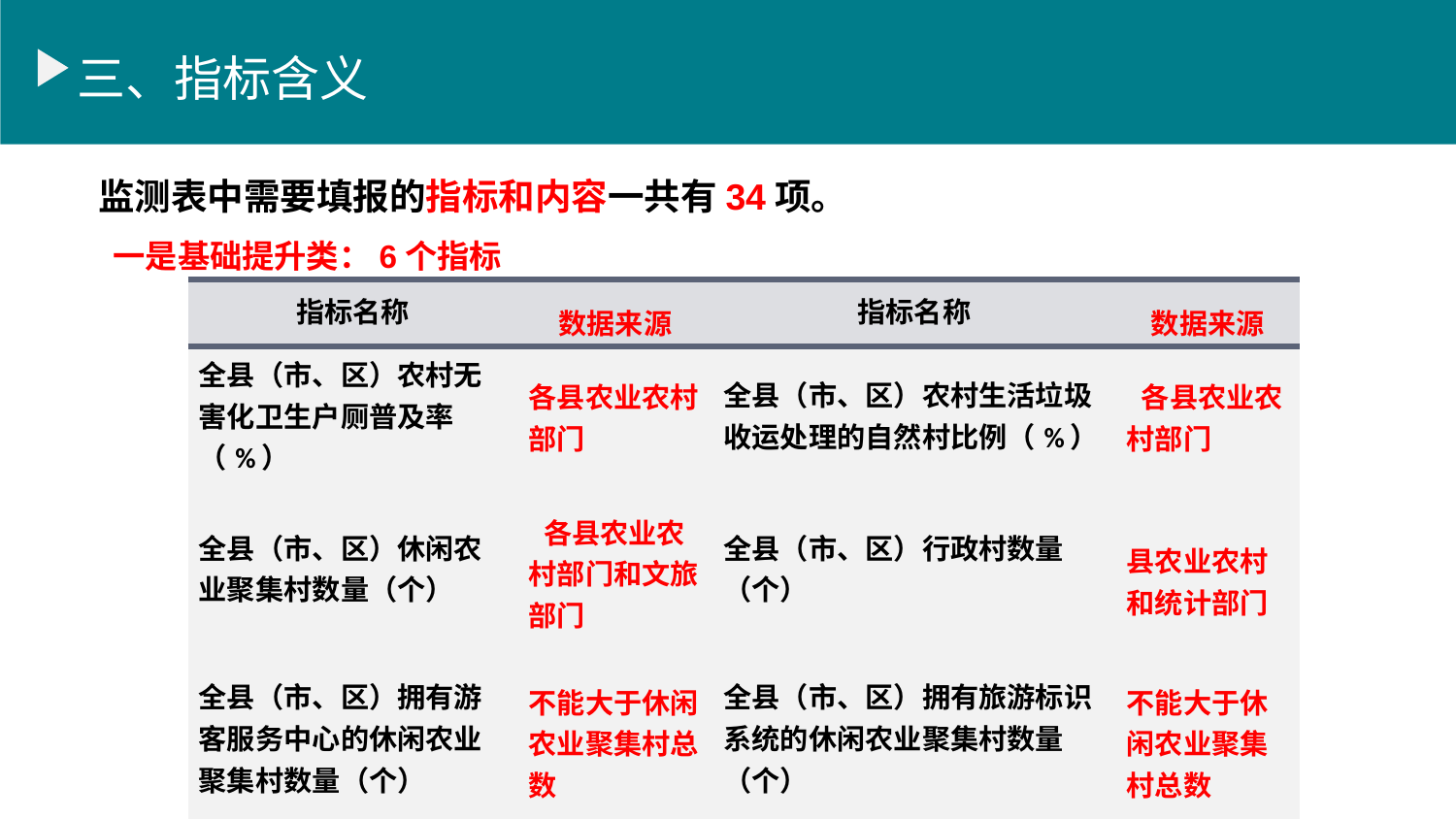

三、指标含义

监测表中需要填报的指标和内容一共有34项。
 一是基础提升类：6个指标

| 指标名称 | 数据来源 | 指标名称 | 数据来源 |
| --- | --- | --- | --- |
| 全县（市、区）农村无害化卫生户厕普及率（%） | 各县农业农村部门 | 全县（市、区）农村生活垃圾收运处理的自然村比例（%） | 各县农业农村部门 |
| 全县（市、区）休闲农业聚集村数量（个） | 各县农业农村部门和文旅部门 | 全县（市、区）行政村数量（个） | 县农业农村和统计部门 |
| 全县（市、区）拥有游客服务中心的休闲农业聚集村数量（个） | 不能大于休闲农业聚集村总数 | 全县（市、区）拥有旅游标识系统的休闲农业聚集村数量（个） | 不能大于休闲农业聚集村总数 |